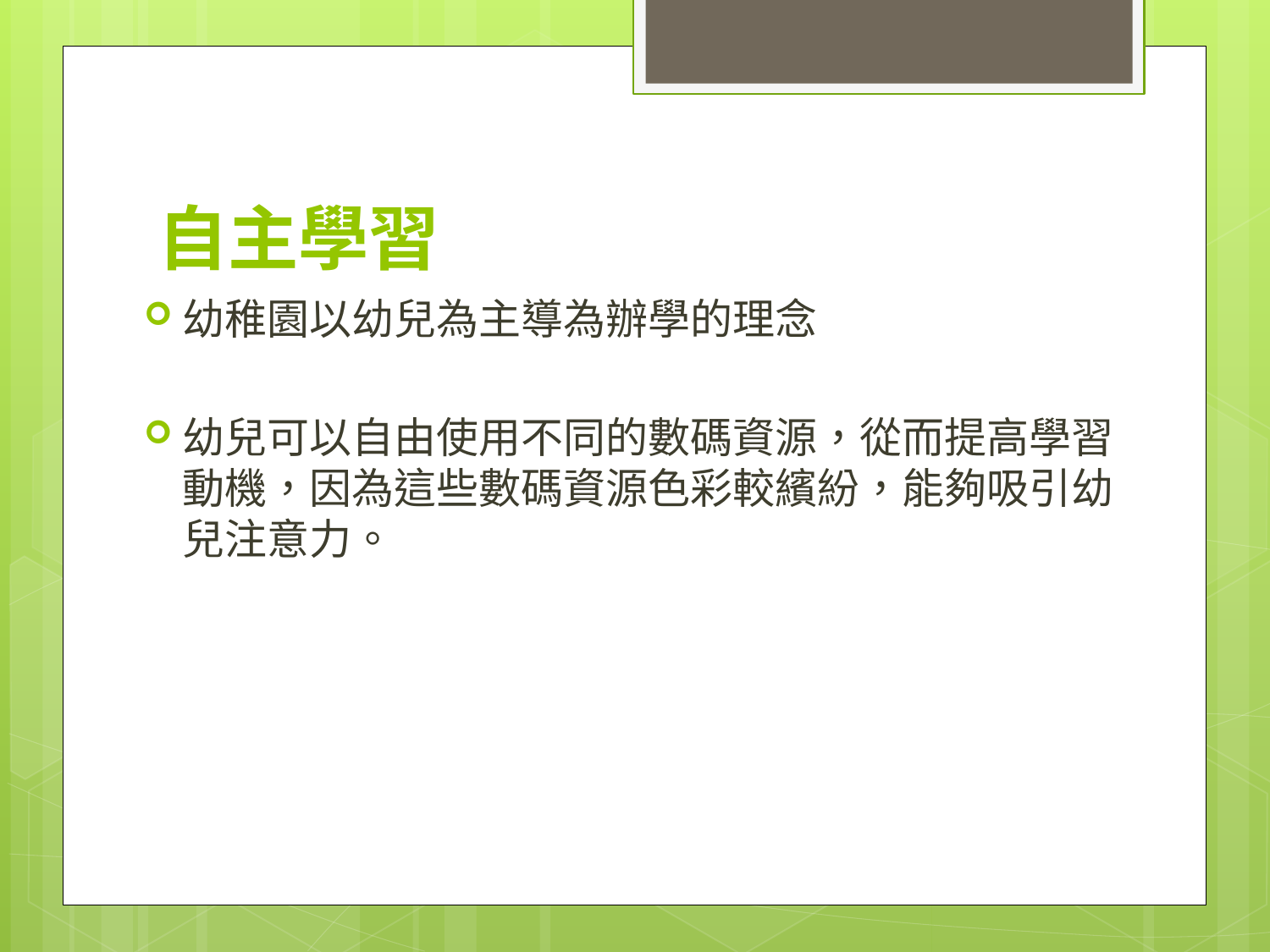

# 自主學習
幼稚園以幼兒為主導為辦學的理念

幼兒可以自由使用不同的數碼資源，從而提高學習動機，因為這些數碼資源色彩較繽紛，能夠吸引幼兒注意力。